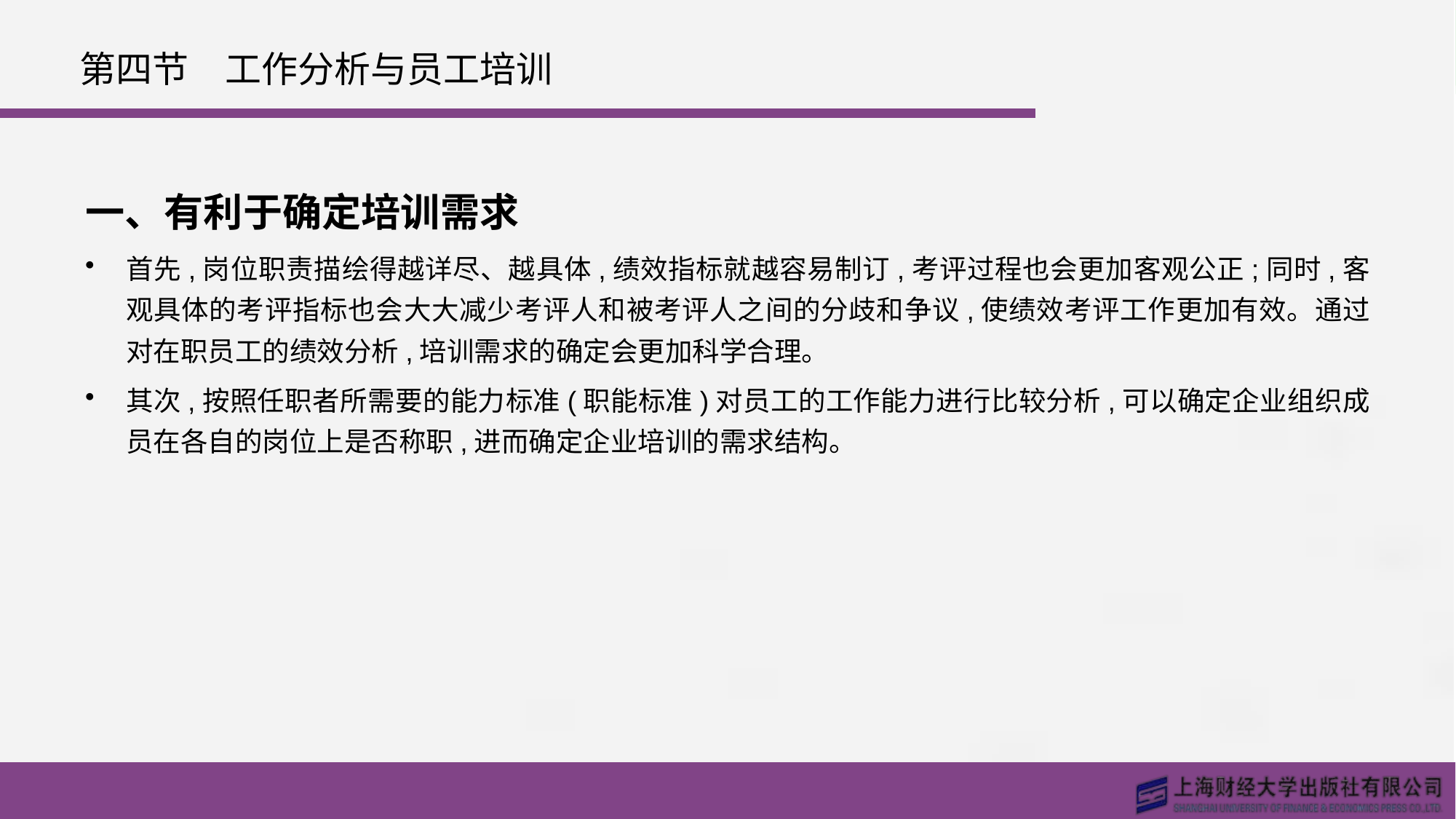

# 第四节　工作分析与员工培训
一、有利于确定培训需求
首先,岗位职责描绘得越详尽、越具体,绩效指标就越容易制订,考评过程也会更加客观公正;同时,客观具体的考评指标也会大大减少考评人和被考评人之间的分歧和争议,使绩效考评工作更加有效。通过对在职员工的绩效分析,培训需求的确定会更加科学合理。
其次,按照任职者所需要的能力标准(职能标准)对员工的工作能力进行比较分析,可以确定企业组织成员在各自的岗位上是否称职,进而确定企业培训的需求结构。